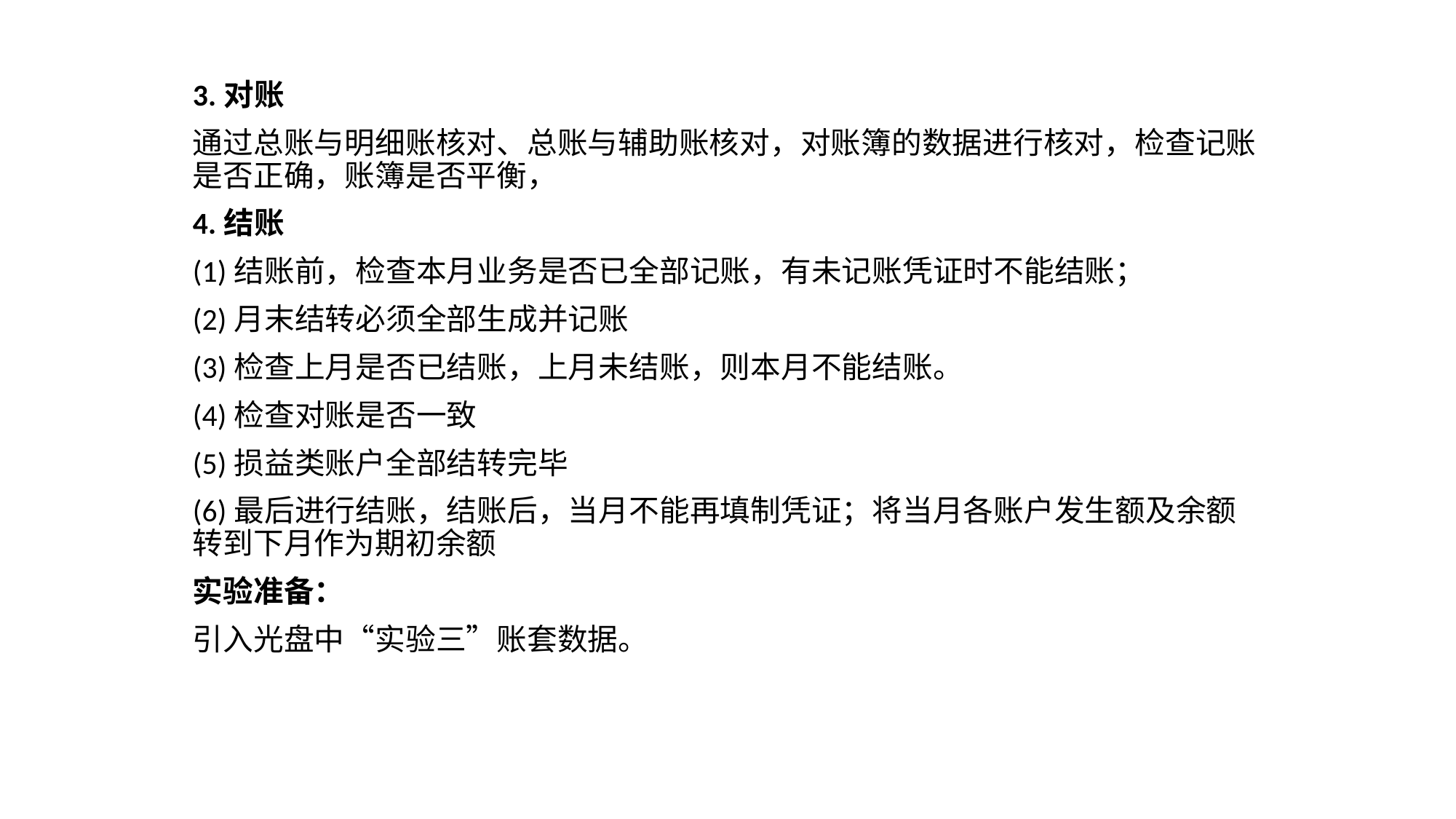

3.对账
通过总账与明细账核对、总账与辅助账核对，对账簿的数据进行核对，检查记账是否正确，账簿是否平衡，
4.结账
(1)结账前，检查本月业务是否已全部记账，有未记账凭证时不能结账；
(2)月末结转必须全部生成并记账
(3)检查上月是否已结账，上月未结账，则本月不能结账。
(4)检查对账是否一致
(5)损益类账户全部结转完毕
(6)最后进行结账，结账后，当月不能再填制凭证；将当月各账户发生额及余额转到下月作为期初余额
实验准备：
引入光盘中“实验三”账套数据。